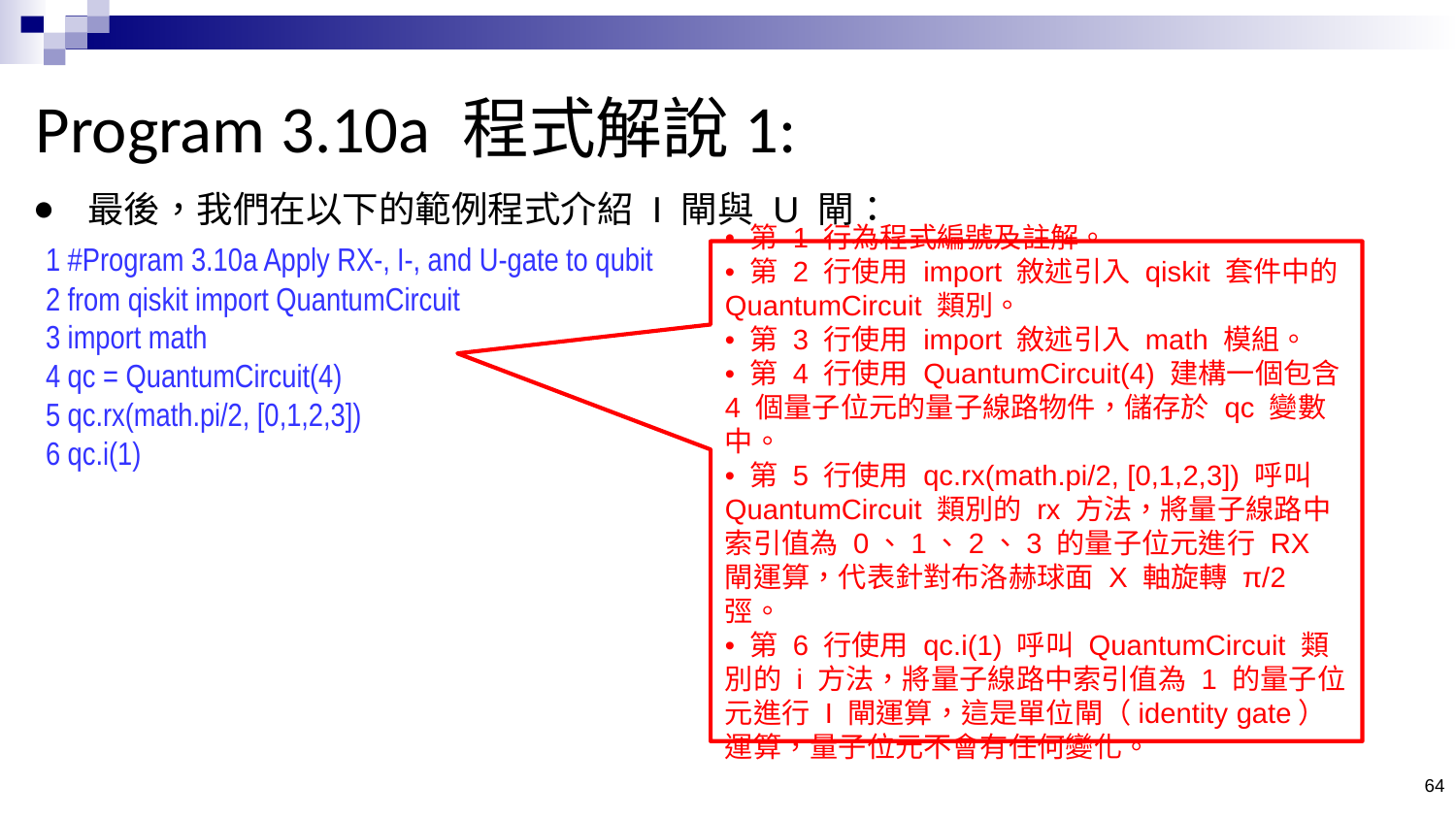

# Program 3.10a 程式解說1:
最後，我們在以下的範例程式介紹 I 閘與 U 閘：
 1 #Program 3.10a Apply RX-, I-, and U-gate to qubit
 2 from qiskit import QuantumCircuit
 3 import math
 4 qc = QuantumCircuit(4)
 5 qc.rx(math.pi/2, [0,1,2,3])
 6 qc.i(1)
• 第 1 行為程式編號及註解。
• 第 2 行使用 import 敘述引入 qiskit 套件中的 QuantumCircuit 類別。
• 第 3 行使用 import 敘述引入 math 模組。
• 第 4 行使用 QuantumCircuit(4) 建構一個包含 4 個量子位元的量子線路物件，儲存於 qc 變數中。
• 第 5 行使用 qc.rx(math.pi/2, [0,1,2,3]) 呼叫 QuantumCircuit 類別的 rx 方法，將量子線路中索引值為 0、1、2、3 的量子位元進行 RX 閘運算，代表針對布洛赫球面 X 軸旋轉 π/2 弳。
• 第 6 行使用 qc.i(1) 呼叫 QuantumCircuit 類別的 i 方法，將量子線路中索引值為 1 的量子位元進行 I 閘運算，這是單位閘（identity gate）運算，量子位元不會有任何變化。
64